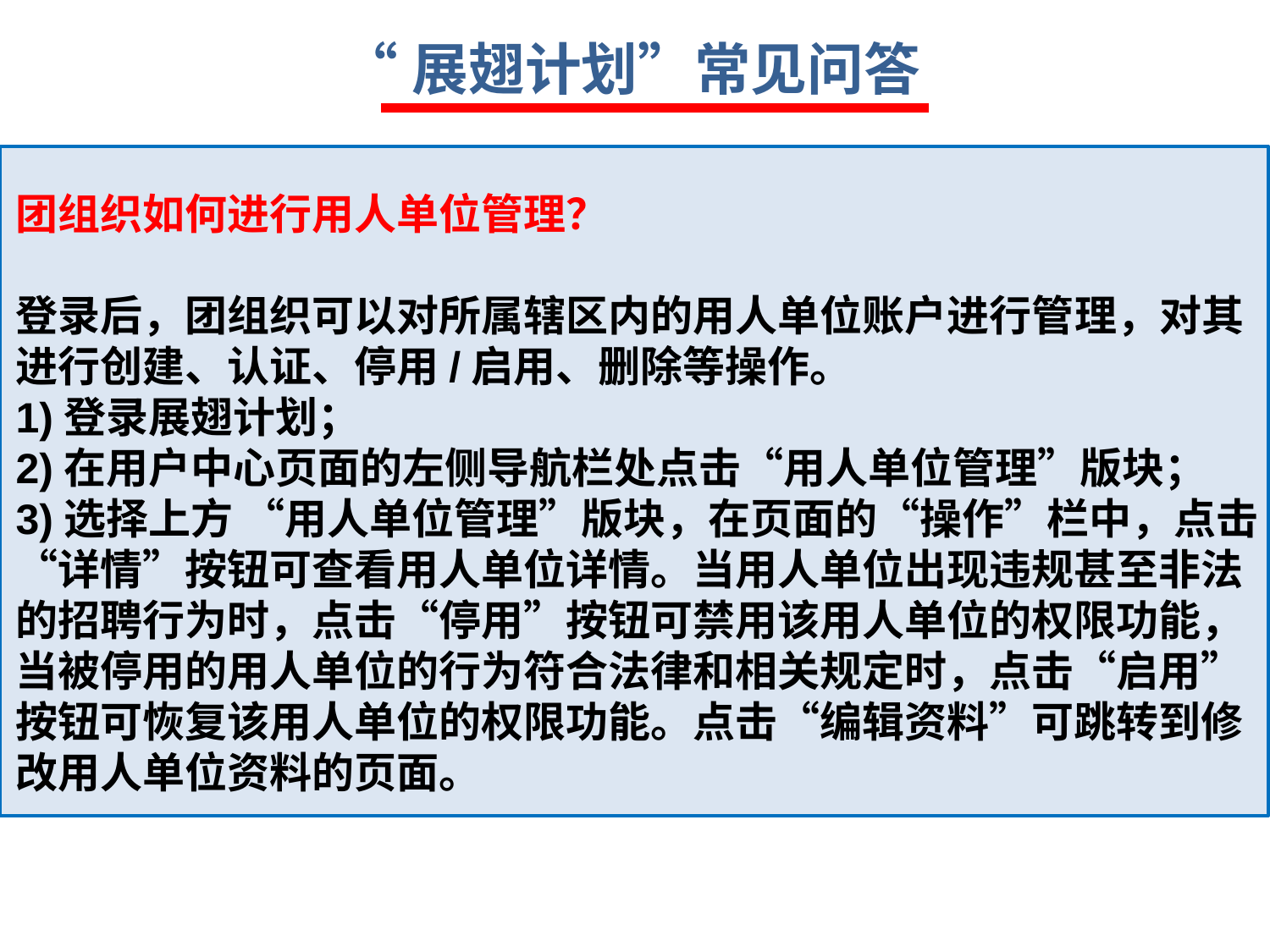

“展翅计划”常见问答

团组织如何进行用人单位管理？

登录后，团组织可以对所属辖区内的用人单位账户进行管理，对其进行创建、认证、停用/启用、删除等操作。
1)登录展翅计划；
2)在用户中心页面的左侧导航栏处点击“用人单位管理”版块；
3)选择上方 “用人单位管理”版块，在页面的“操作”栏中，点击“详情”按钮可查看用人单位详情。当用人单位出现违规甚至非法的招聘行为时，点击“停用”按钮可禁用该用人单位的权限功能，当被停用的用人单位的行为符合法律和相关规定时，点击“启用”按钮可恢复该用人单位的权限功能。点击“编辑资料”可跳转到修改用人单位资料的页面。